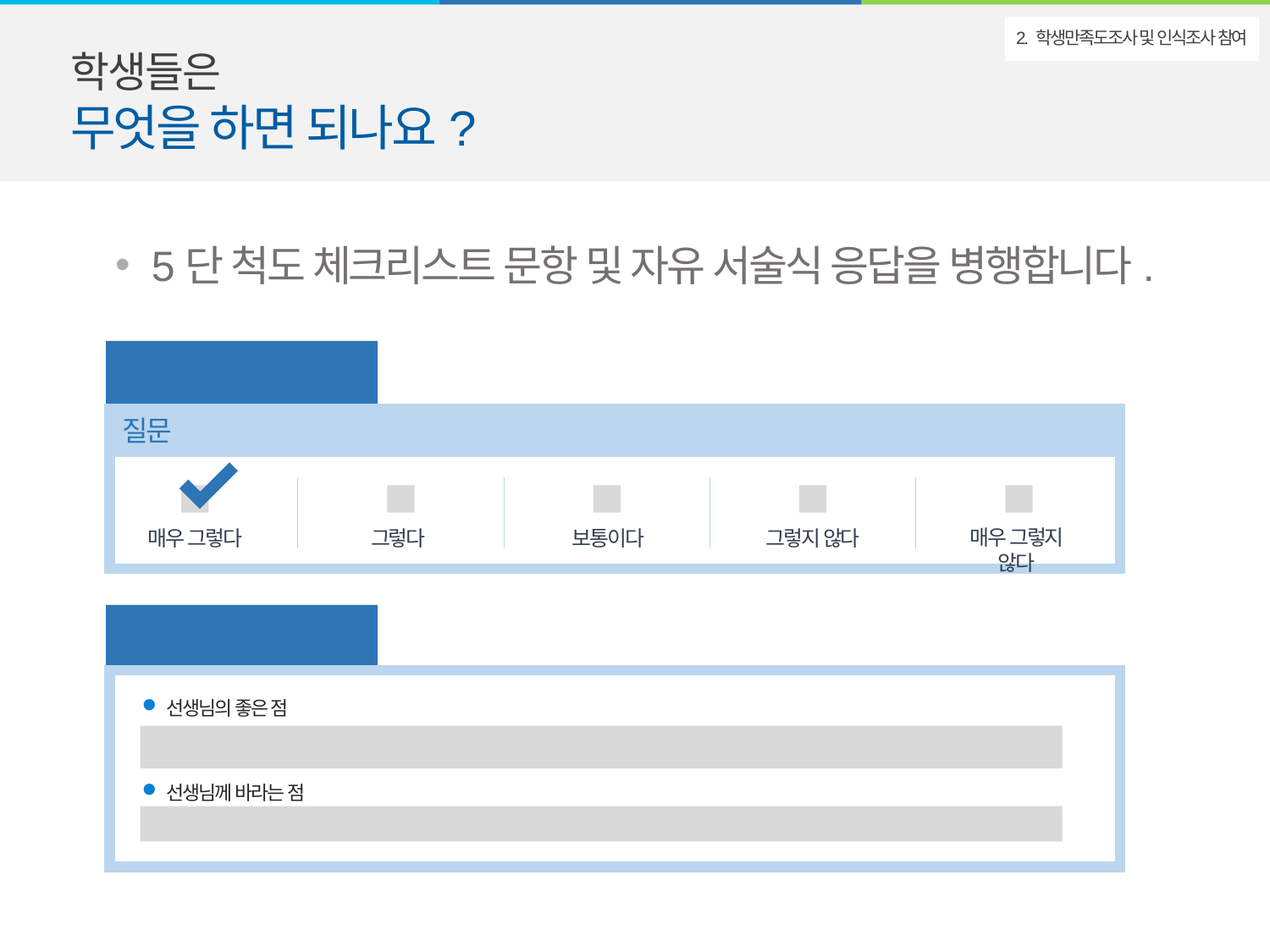

학생들은
무엇을 하면 되나요?
2. 학생만족도조사 및 인식조사 참여
5단 척도 체크리스트 문항 및 자유 서술식 응답을 병행합니다.
5단 척도 체크리스트

질문

매우 그렇지 않다
매우 그렇다
그렇다
보통이다
그렇지 않다

자유서술식 응답

선생님의 좋은 점

선생님께 바라는 점